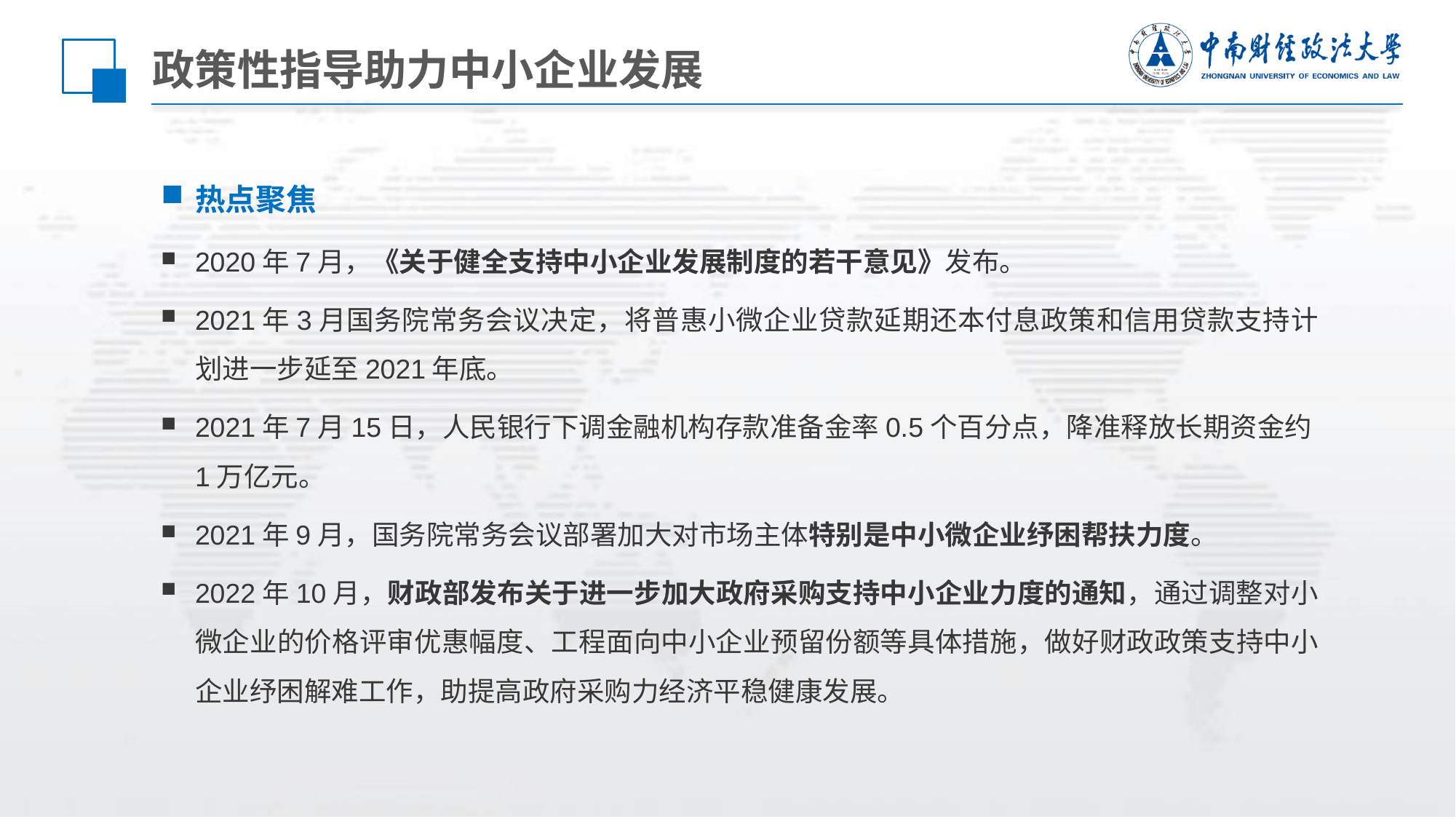

# 政策性指导助力中小企业发展
热点聚焦
2020年7月，《关于健全支持中小企业发展制度的若干意见》发布。
2021年3月国务院常务会议决定，将普惠小微企业贷款延期还本付息政策和信用贷款支持计划进一步延至2021年底。
2021年7月15日，人民银行下调金融机构存款准备金率0.5个百分点，降准释放长期资金约1万亿元。
2021年9月，国务院常务会议部署加大对市场主体特别是中小微企业纾困帮扶力度。
2022年10月，财政部发布关于进一步加大政府采购支持中小企业力度的通知，通过调整对小微企业的价格评审优惠幅度、工程面向中小企业预留份额等具体措施，做好财政政策支持中小企业纾困解难工作，助提高政府采购力经济平稳健康发展。